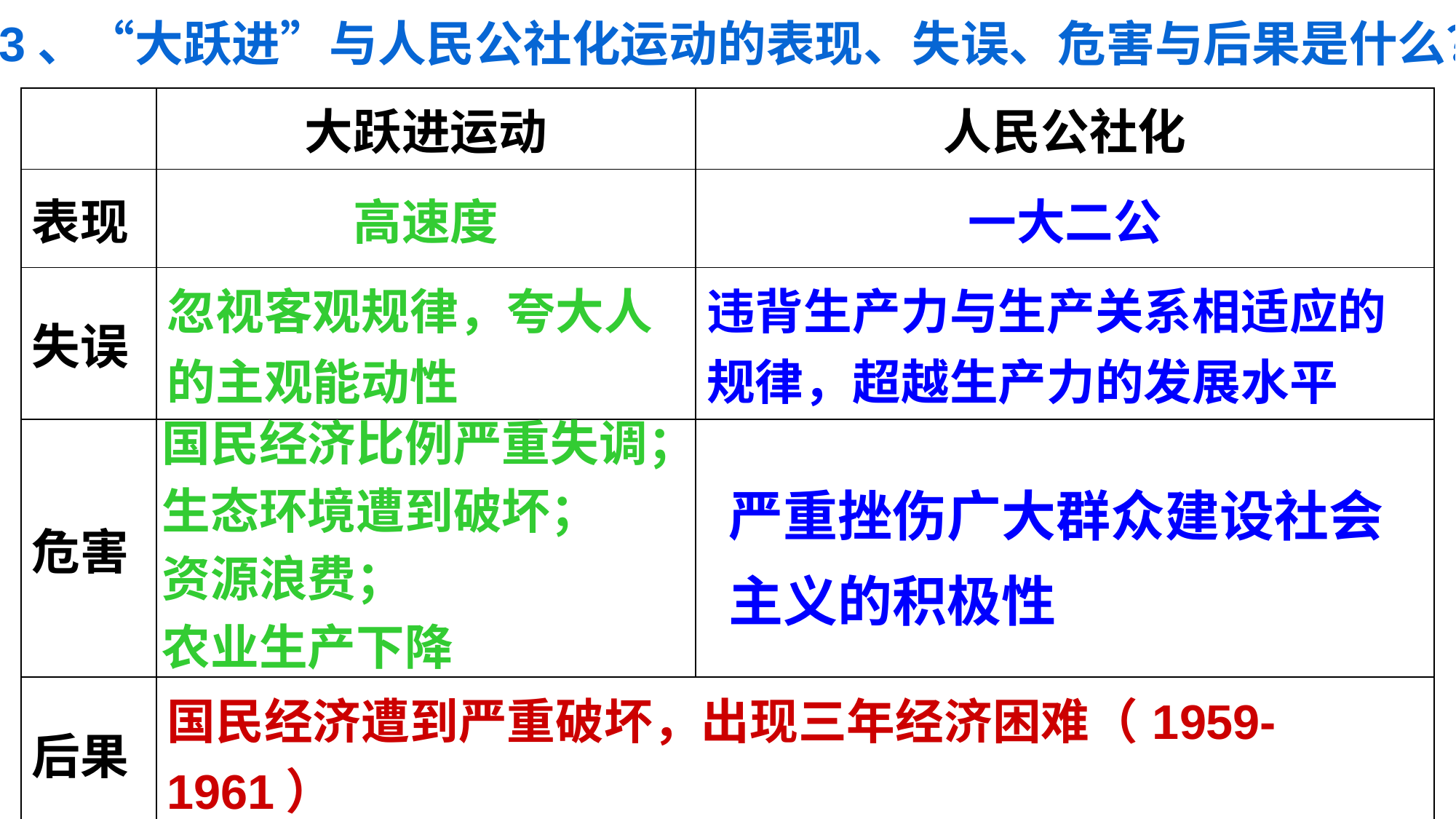

3、“大跃进”与人民公社化运动的表现、失误、危害与后果是什么？
|  | 大跃进运动 | 人民公社化 |
| --- | --- | --- |
| 表现 | 高速度 | 一大二公 |
| 失误 | 忽视客观规律，夸大人的主观能动性 | 违背生产力与生产关系相适应的规律，超越生产力的发展水平 |
| 危害 |  |  |
| 后果 | 国民经济遭到严重破坏，出现三年经济困难（1959-1961） |  |
国民经济比例严重失调；
生态环境遭到破坏；
资源浪费；
农业生产下降
严重挫伤广大群众建设社会主义的积极性